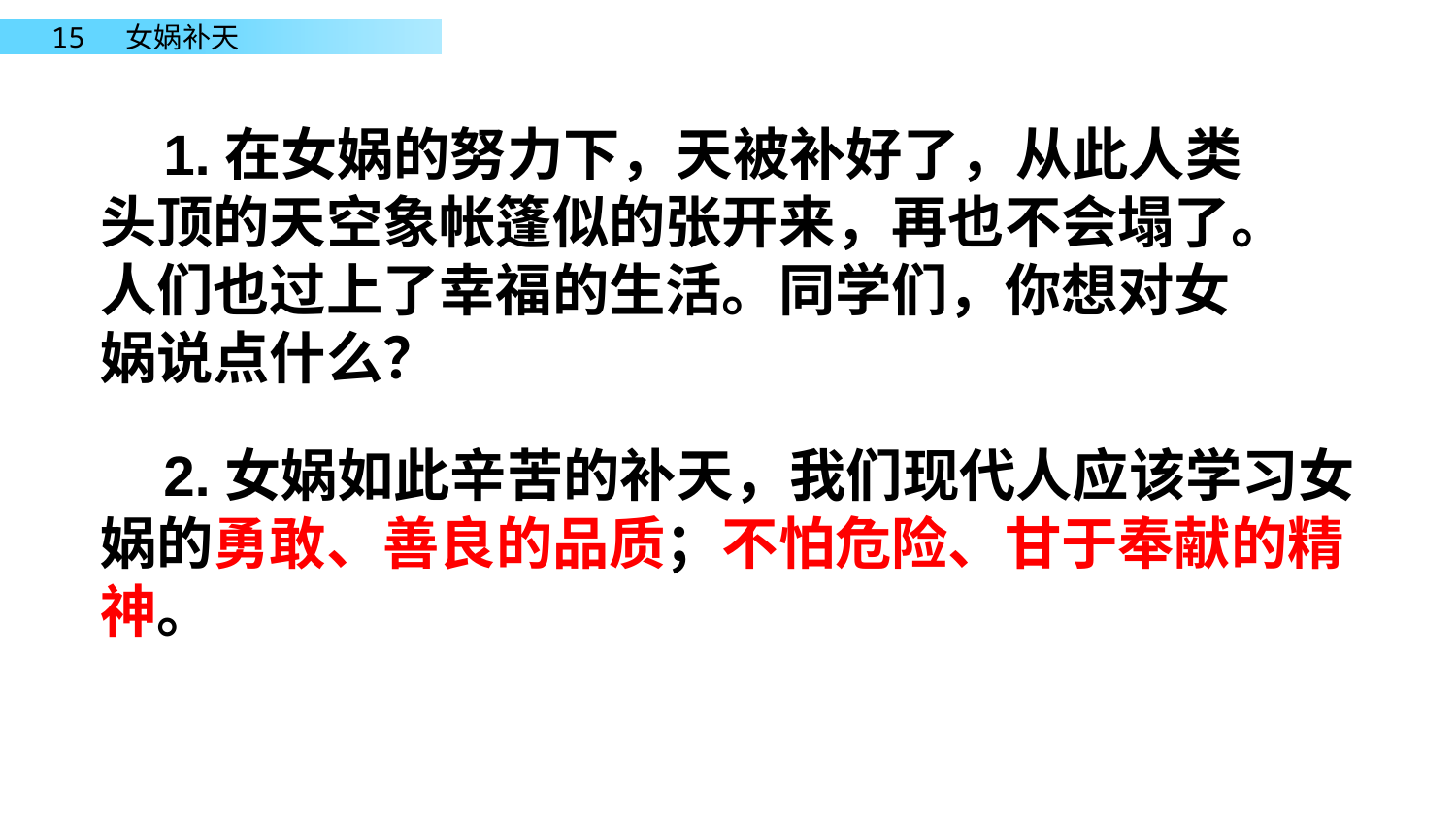

1.在女娲的努力下，天被补好了，从此人类头顶的天空象帐篷似的张开来，再也不会塌了。人们也过上了幸福的生活。同学们，你想对女娲说点什么？
    2.女娲如此辛苦的补天，我们现代人应该学习女娲的勇敢、善良的品质；不怕危险、甘于奉献的精神。